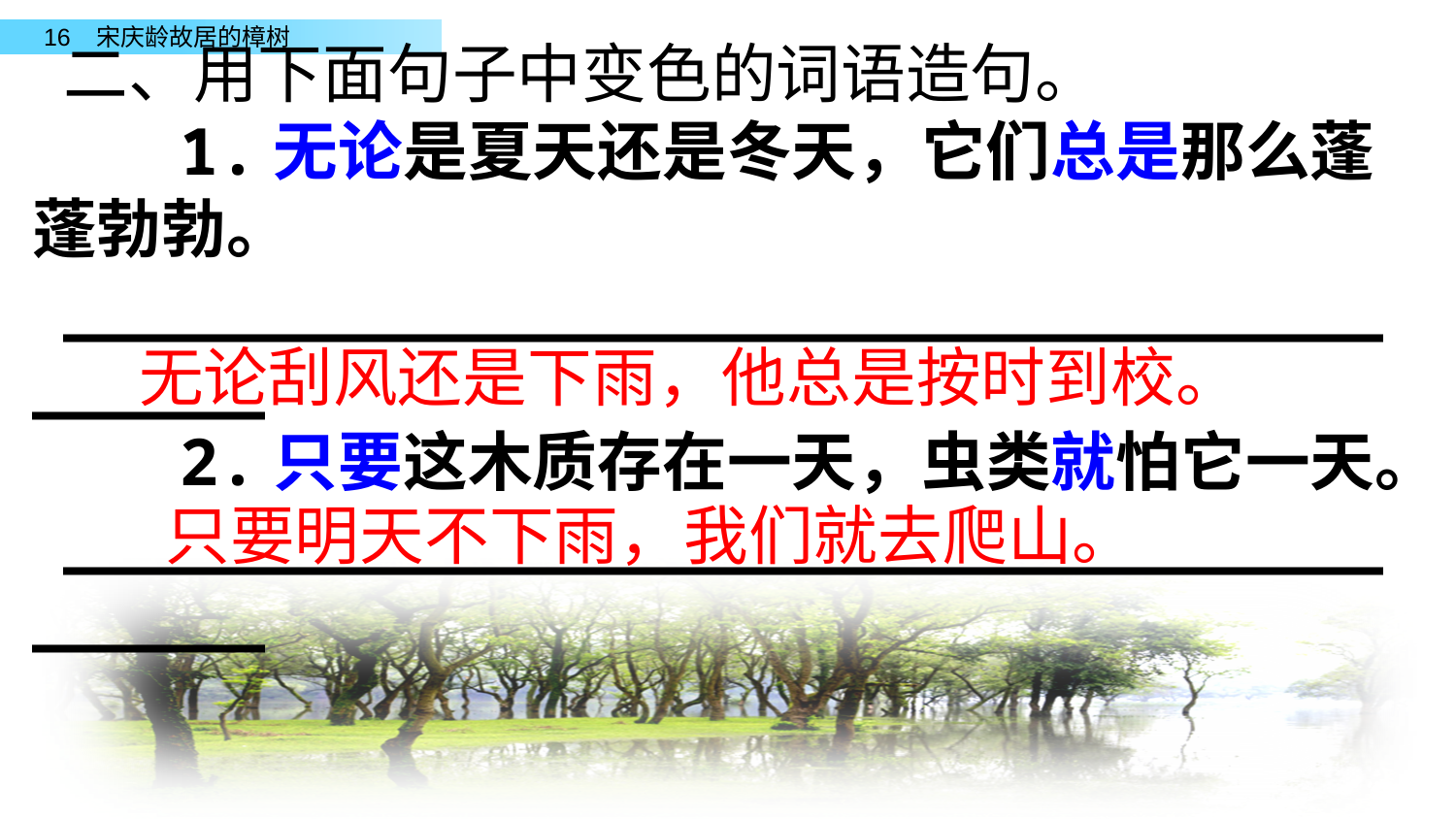

二、用下面句子中变色的词语造句。
   1.无论是夏天还是冬天，它们总是那么蓬蓬勃勃。
________________________________________
   2.只要这木质存在一天，虫类就怕它一天。
________________________________________
无论刮风还是下雨，他总是按时到校。
只要明天不下雨，我们就去爬山。